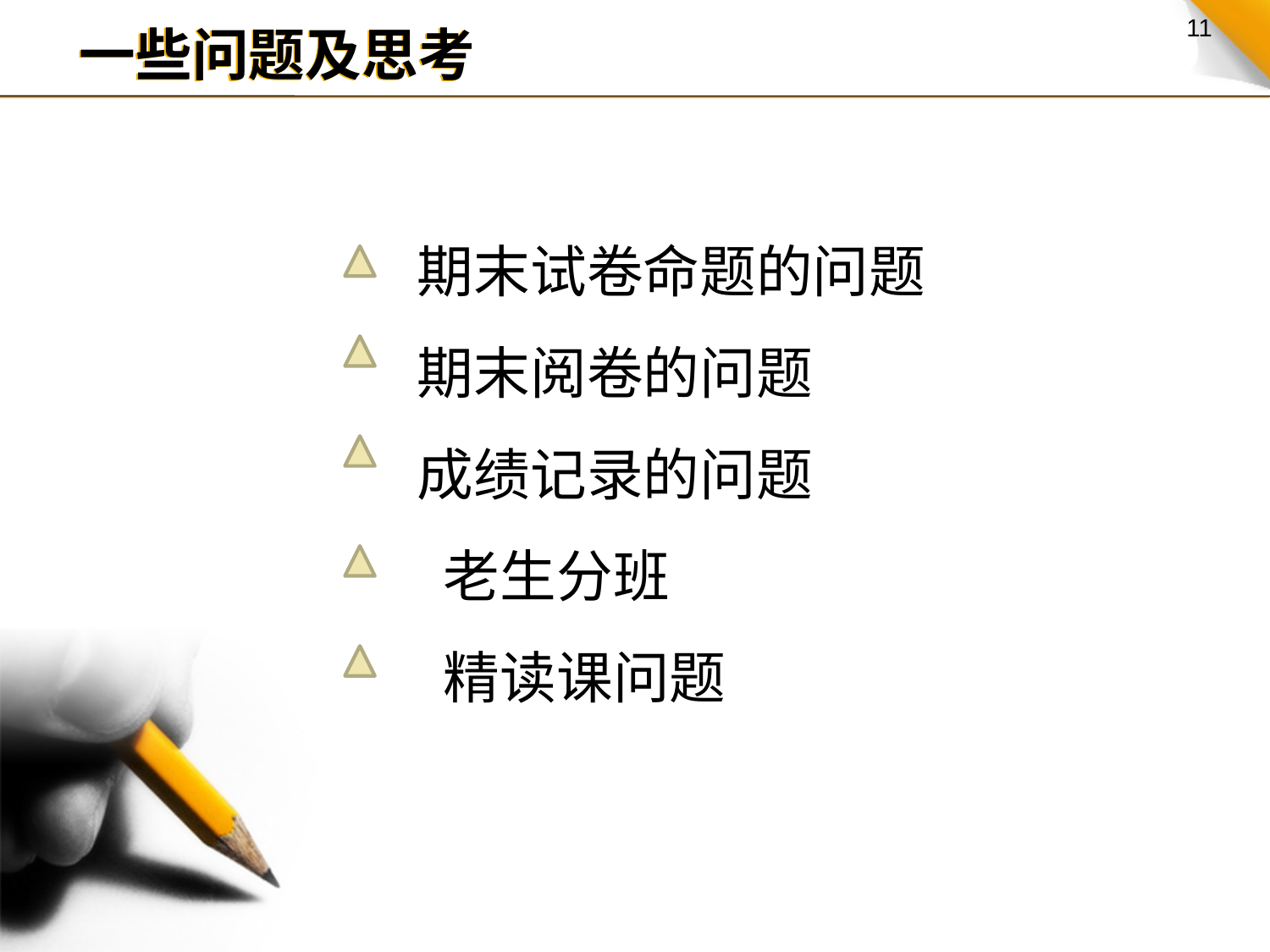

一些问题及思考
期末试卷命题的问题
期末阅卷的问题
成绩记录的问题
 老生分班
 精读课问题